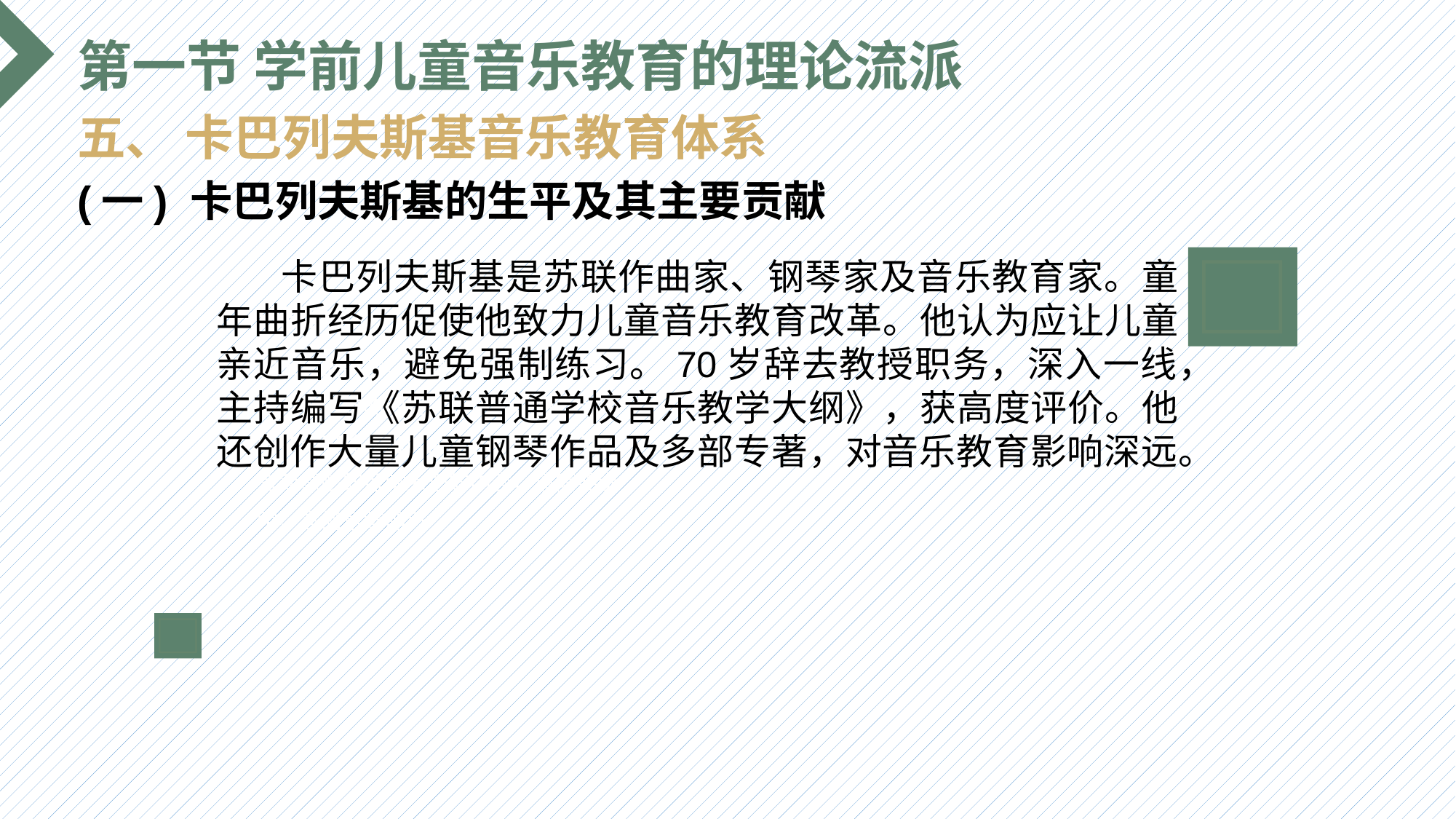

第一节 学前儿童音乐教育的理论流派
五、 卡巴列夫斯基音乐教育体系
(一) 卡巴列夫斯基的生平及其主要贡献

      卡巴列夫斯基是苏联作曲家、钢琴家及音乐教育家。童年曲折经历促使他致力儿童音乐教育改革。他认为应让儿童亲近音乐，避免强制练习。70岁辞去教授职务，深入一线，主持编写《苏联普通学校音乐教学大纲》，获高度评价。他还创作大量儿童钢琴作品及多部专著，对音乐教育影响深远。

选题背景
输入您的内容，请简要说明，言简意赅即可输入您的内容，请简要说明，言简意赅即可输入您的内容，请简要说明，言简意赅即可输入您的内容，请简要说明，言简意赅即可